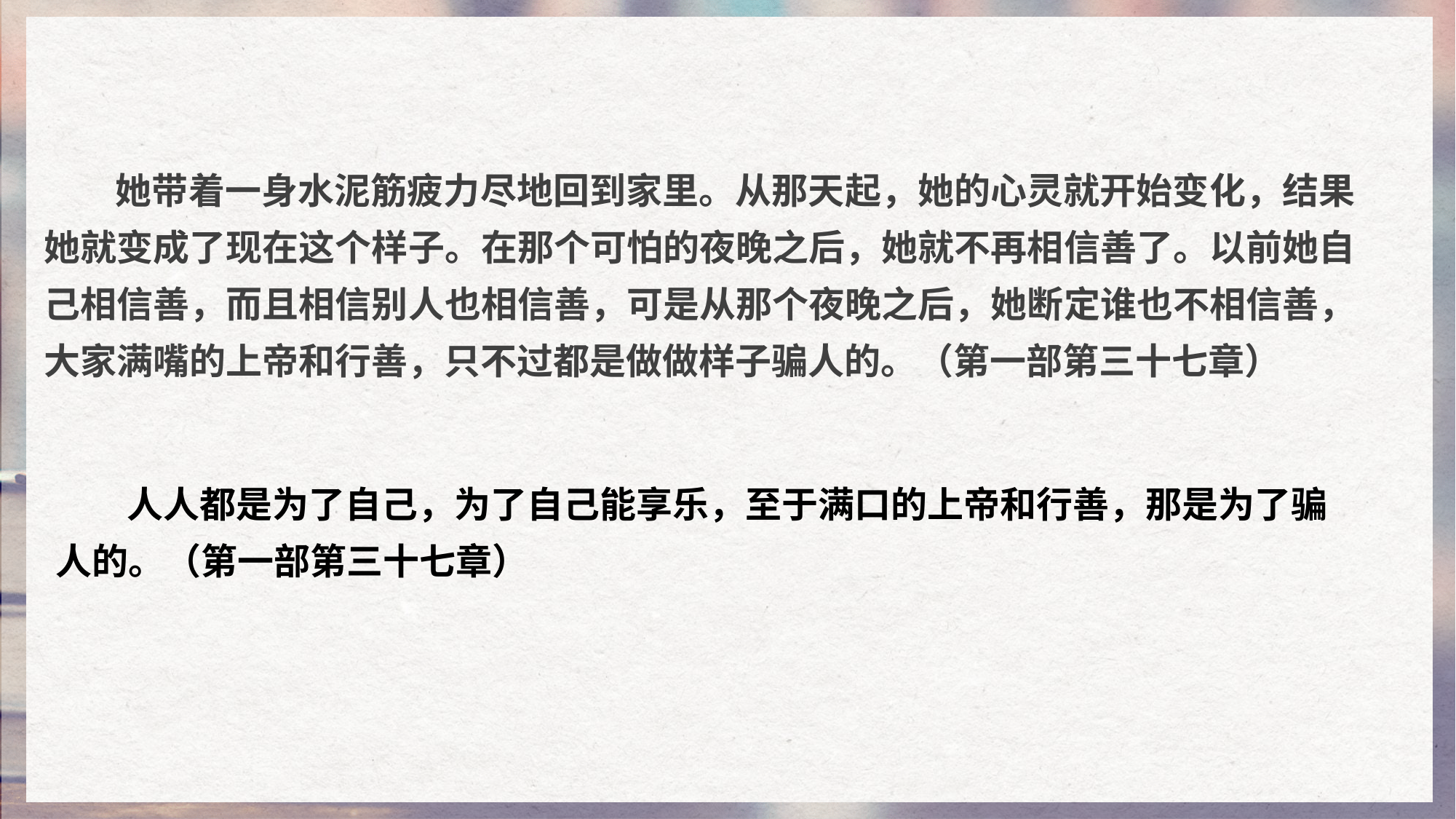

她带着一身水泥筋疲力尽地回到家里。从那天起，她的心灵就开始变化，结果她就变成了现在这个样子。在那个可怕的夜晚之后，她就不再相信善了。以前她自己相信善，而且相信别人也相信善，可是从那个夜晚之后，她断定谁也不相信善，大家满嘴的上帝和行善，只不过都是做做样子骗人的。（第一部第三十七章）

 人人都是为了自己，为了自己能享乐，至于满口的上帝和行善，那是为了骗人的。（第一部第三十七章）